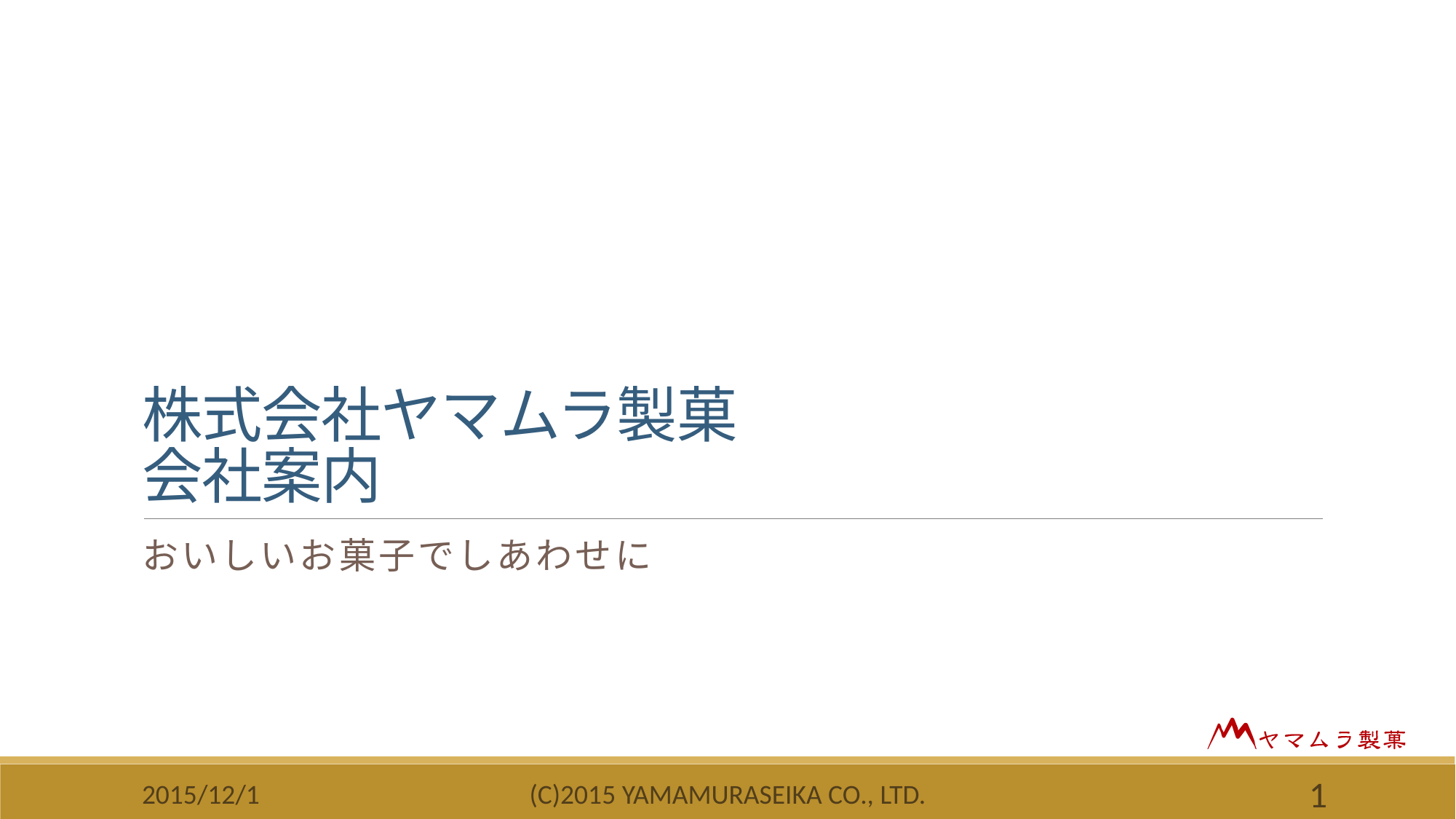

# 株式会社ヤマムラ製菓 会社案内
おいしいお菓子でしあわせに
2015/12/1
(c)2015 YAMAMURASEIKA CO., LTD.
1